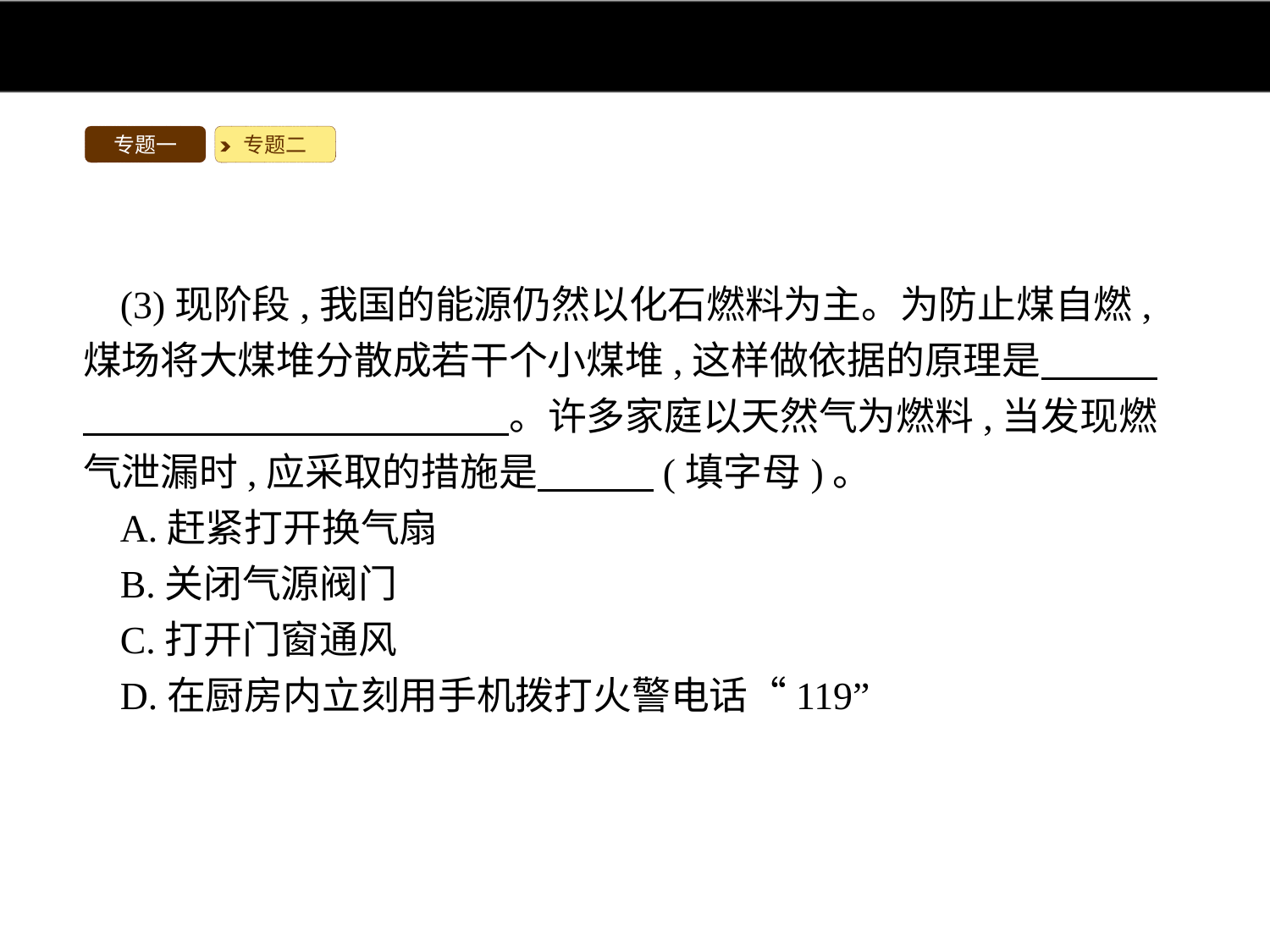

专题一
专题二

(3)现阶段,我国的能源仍然以化石燃料为主。为防止煤自燃,煤场将大煤堆分散成若干个小煤堆,这样做依据的原理是　　　　　　　　　　　　　　。许多家庭以天然气为燃料,当发现燃气泄漏时,应采取的措施是　　　(填字母)。
A.赶紧打开换气扇
B.关闭气源阀门
C.打开门窗通风
D.在厨房内立刻用手机拨打火警电话“119”